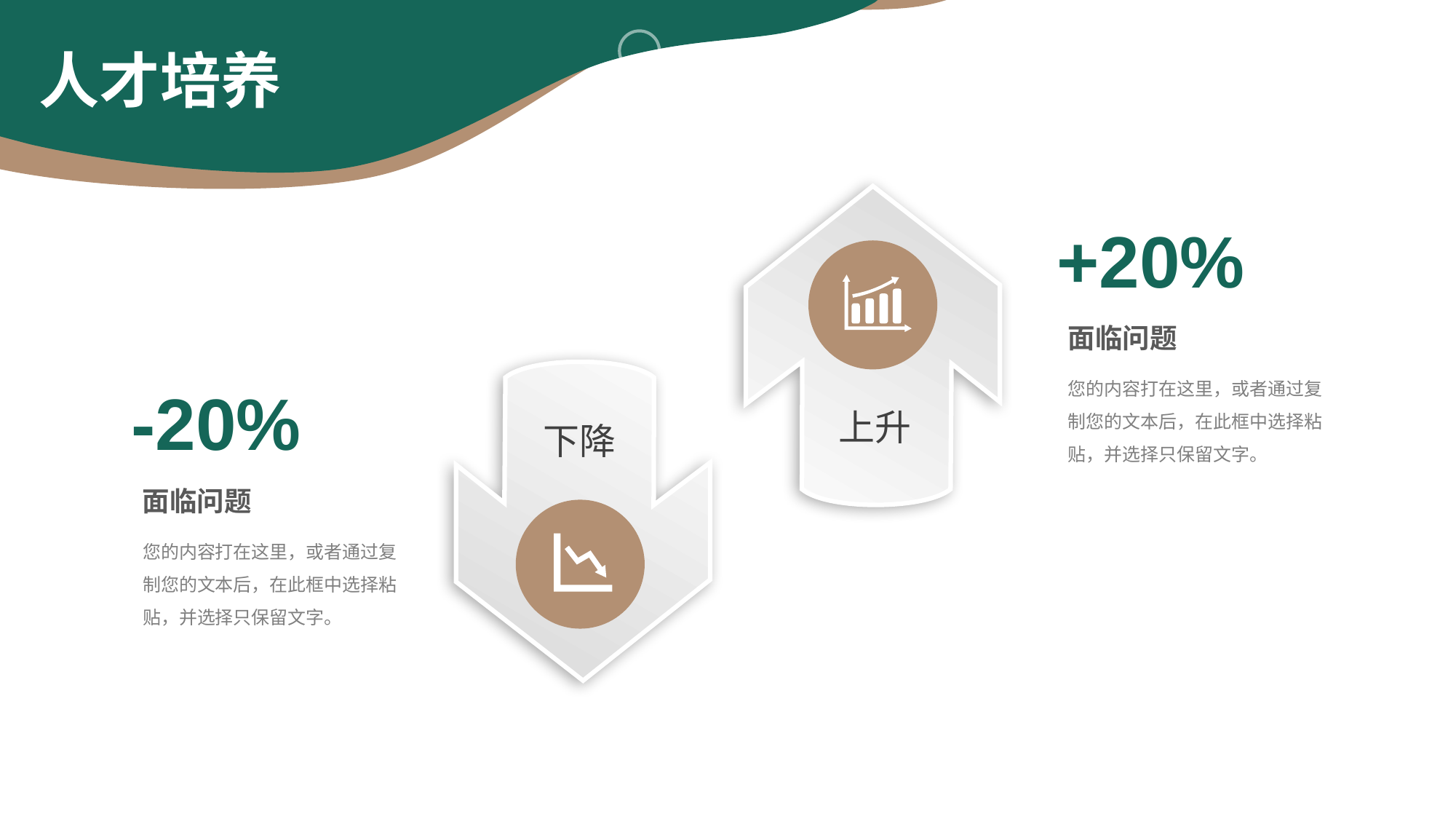

人才培养

上升
+20%
面临问题
您的内容打在这里，或者通过复制您的文本后，在此框中选择粘贴，并选择只保留文字。

下降

-20%
面临问题
您的内容打在这里，或者通过复制您的文本后，在此框中选择粘贴，并选择只保留文字。